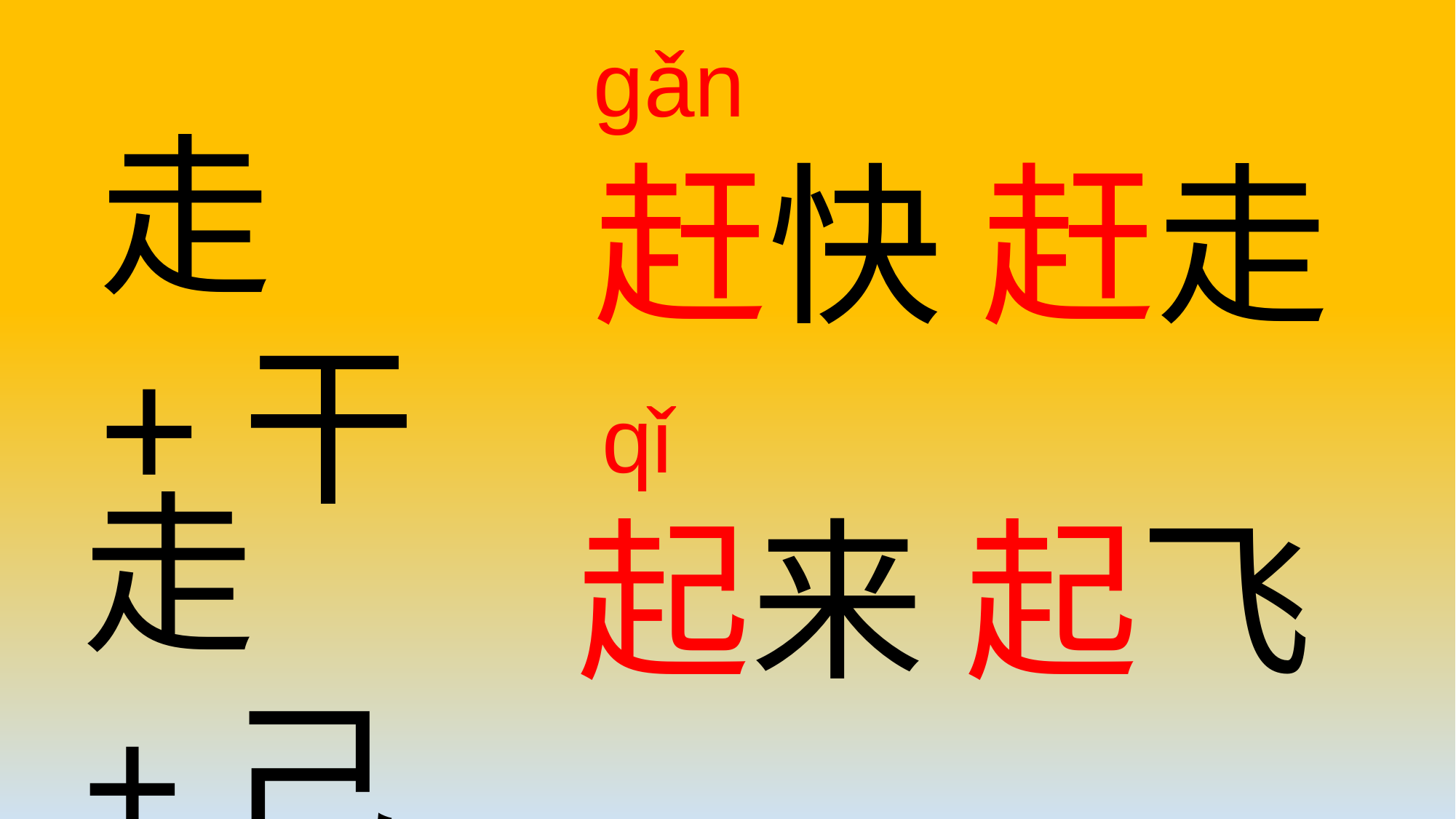

gǎn
赶快 赶走
走+干
 qǐ
起来 起飞
走+己